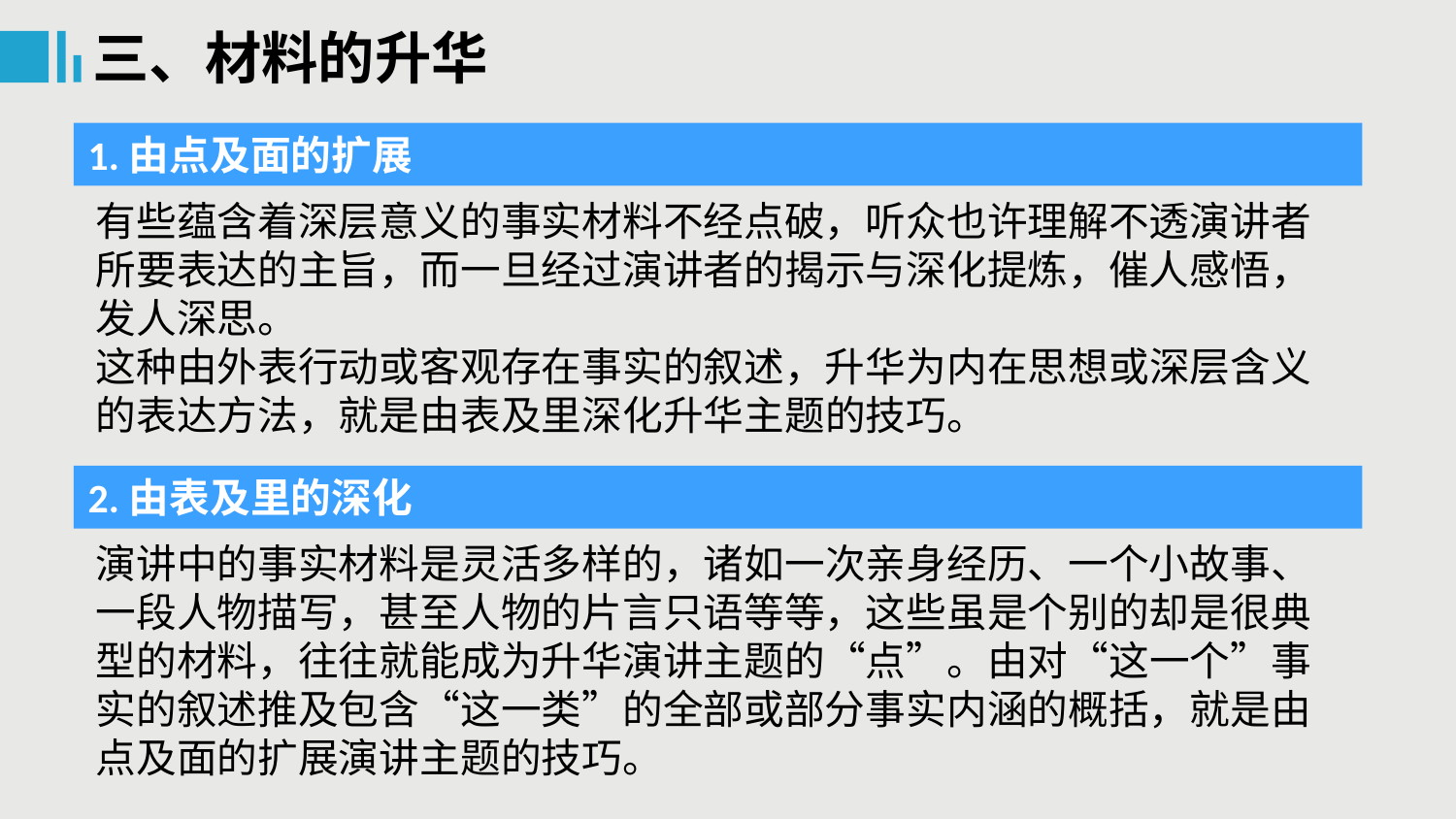

三、材料的升华

1.由点及面的扩展
有些蕴含着深层意义的事实材料不经点破，听众也许理解不透演讲者所要表达的主旨，而一旦经过演讲者的揭示与深化提炼，催人感悟，发人深思。
这种由外表行动或客观存在事实的叙述，升华为内在思想或深层含义的表达方法，就是由表及里深化升华主题的技巧。
2.由表及里的深化
演讲中的事实材料是灵活多样的，诸如一次亲身经历、一个小故事、一段人物描写，甚至人物的片言只语等等，这些虽是个别的却是很典型的材料，往往就能成为升华演讲主题的“点”。由对“这一个”事实的叙述推及包含“这一类”的全部或部分事实内涵的概括，就是由点及面的扩展演讲主题的技巧。